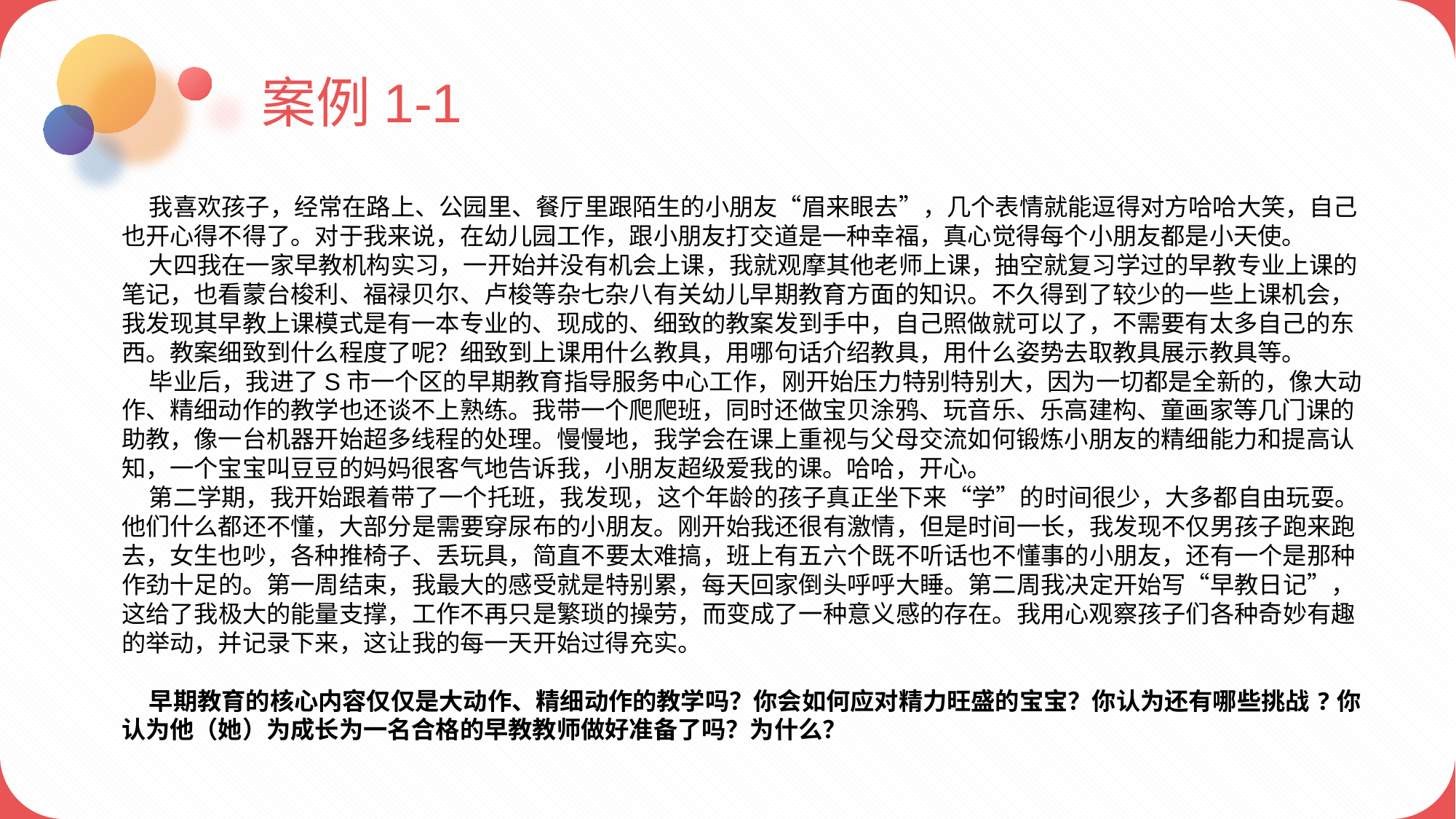

案例1-1
    我喜欢孩子，经常在路上、公园里、餐厅里跟陌生的小朋友“眉来眼去”，几个表情就能逗得对方哈哈大笑，自己也开心得不得了。对于我来说，在幼儿园工作，跟小朋友打交道是一种幸福，真心觉得每个小朋友都是小天使。
    大四我在一家早教机构实习，一开始并没有机会上课，我就观摩其他老师上课，抽空就复习学过的早教专业上课的笔记，也看蒙台梭利、福禄贝尔、卢梭等杂七杂八有关幼儿早期教育方面的知识。不久得到了较少的一些上课机会，我发现其早教上课模式是有一本专业的、现成的、细致的教案发到手中，自己照做就可以了，不需要有太多自己的东西。教案细致到什么程度了呢？细致到上课用什么教具，用哪句话介绍教具，用什么姿势去取教具展示教具等。
    毕业后，我进了S市一个区的早期教育指导服务中心工作，刚开始压力特别特别大，因为一切都是全新的，像大动作、精细动作的教学也还谈不上熟练。我带一个爬爬班，同时还做宝贝涂鸦、玩音乐、乐高建构、童画家等几门课的助教，像一台机器开始超多线程的处理。慢慢地，我学会在课上重视与父母交流如何锻炼小朋友的精细能力和提高认知，一个宝宝叫豆豆的妈妈很客气地告诉我，小朋友超级爱我的课。哈哈，开心。
    第二学期，我开始跟着带了一个托班，我发现，这个年龄的孩子真正坐下来“学”的时间很少，大多都自由玩耍。他们什么都还不懂，大部分是需要穿尿布的小朋友。刚开始我还很有激情，但是时间一长，我发现不仅男孩子跑来跑去，女生也吵，各种推椅子、丢玩具，简直不要太难搞，班上有五六个既不听话也不懂事的小朋友，还有一个是那种作劲十足的。第一周结束，我最大的感受就是特别累，每天回家倒头呼呼大睡。第二周我决定开始写“早教日记”，这给了我极大的能量支撑，工作不再只是繁琐的操劳，而变成了一种意义感的存在。我用心观察孩子们各种奇妙有趣的举动，并记录下来，这让我的每一天开始过得充实。

    早期教育的核心内容仅仅是大动作、精细动作的教学吗？你会如何应对精力旺盛的宝宝？你认为还有哪些挑战?你认为他（她）为成长为一名合格的早教教师做好准备了吗？为什么？